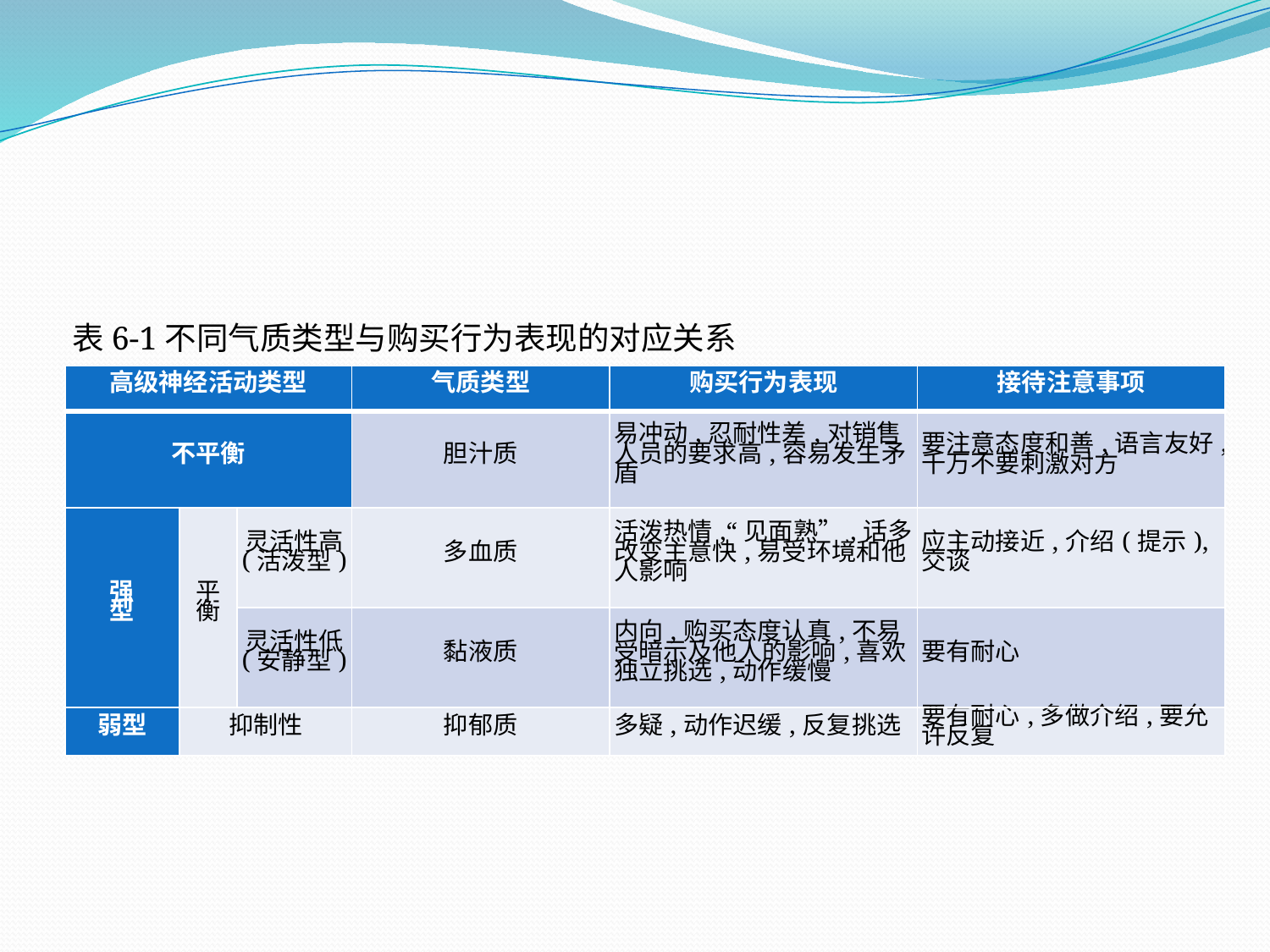

表6-1不同气质类型与购买行为表现的对应关系
| 高级神经活动类型 |  |  | 气质类型 | 购买行为表现 | 接待注意事项 |
| --- | --- | --- | --- | --- | --- |
| 不平衡 |  |  | 胆汁质 | 易冲动,忍耐性差,对销售人员的要求高,容易发生矛盾 | 要注意态度和善,语言友好,千万不要刺激对方 |
| 强 型 | 平 衡 | 灵活性高 (活泼型) | 多血质 | 活泼热情,“见面熟”,话多改变主意快,易受环境和他人影响 | 应主动接近,介绍(提示),交谈 |
|  |  | 灵活性低 (安静型) | 黏液质 | 内向,购买态度认真,不易受暗示及他人的影响,喜欢独立挑选,动作缓慢 | 要有耐心 |
| 弱型 | 抑制性 |  | 抑郁质 | 多疑,动作迟缓,反复挑选 | 要有耐心,多做介绍,要允许反复 |